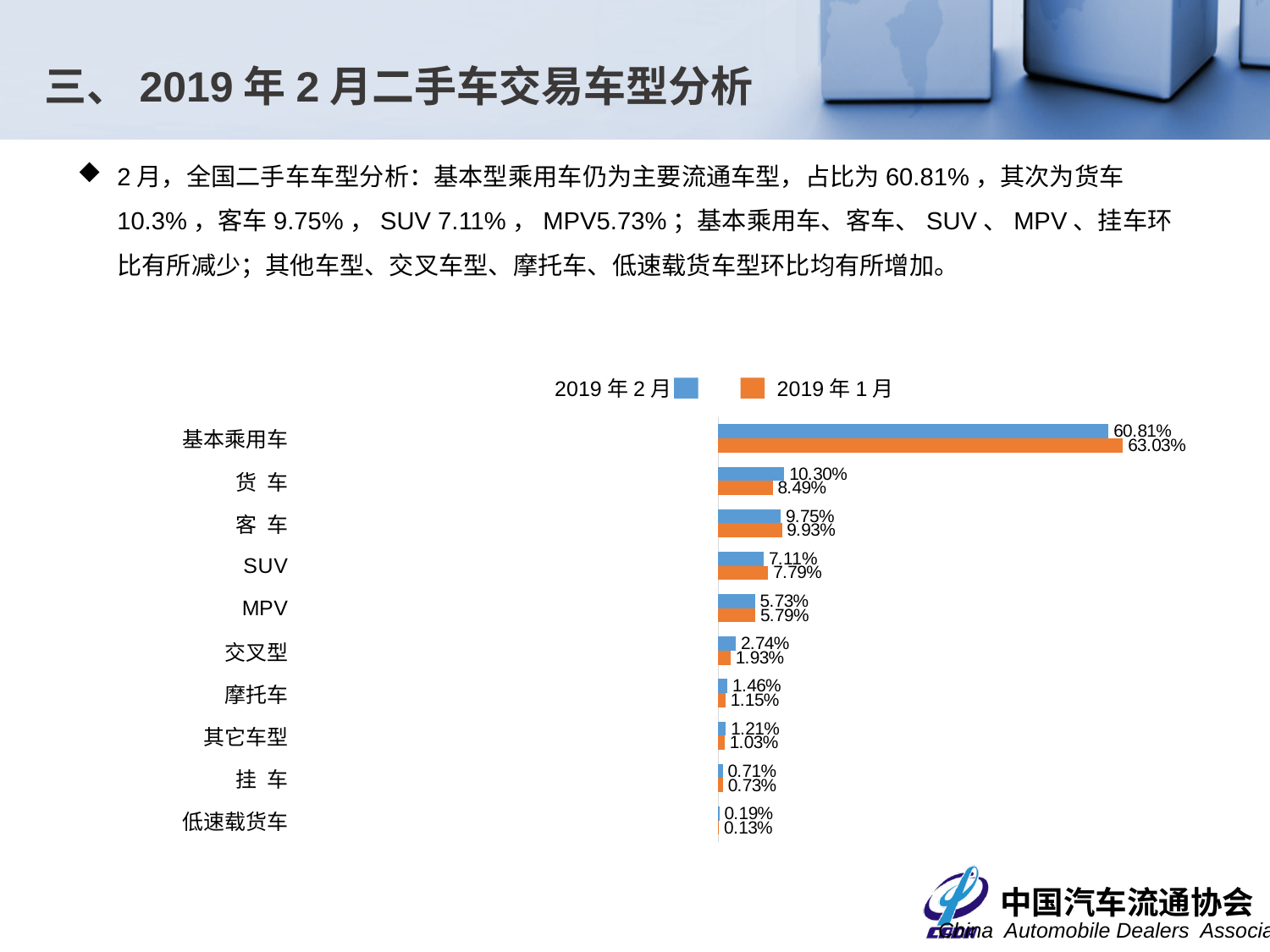

三、2019年2月二手车交易车型分析
2月，全国二手车车型分析：基本型乘用车仍为主要流通车型，占比为60.81%，其次为货车10.3%，客车9.75%，SUV 7.11%，MPV5.73%；基本乘用车、客车、SUV、MPV、挂车环比有所减少；其他车型、交叉车型、摩托车、低速载货车型环比均有所增加。

### Chart

| Category | 2019年1月 | 2019年2月 |
|---|---|---|
| 低速载货车 | 0.0013023561793878758 | 0.0018655029363709899 |
| 挂  车 | 0.007284846167524747 | 0.007061907198041842 |
| 其它车型 | 0.010291953191983163 | 0.012055162401568707 |
| 摩托车 | 0.01152835671869691 | 0.014573467494292626 |
| 交叉型 | 0.019330805983157864 | 0.02736938072982538 |
| MPV | 0.05786051264412533 | 0.057311569958218185 |
| SUV | 0.07792848561856493 | 0.07114428661854677 |
| 客  车 | 0.09927293461754558 | 0.09750659305403642 |
| 货  车 | 0.08490443961533742 | 0.10304983717107505 |
| 基本乘用车 | 0.6302953092636762 | 0.608062292438024 |
2019年2月
2019年1月